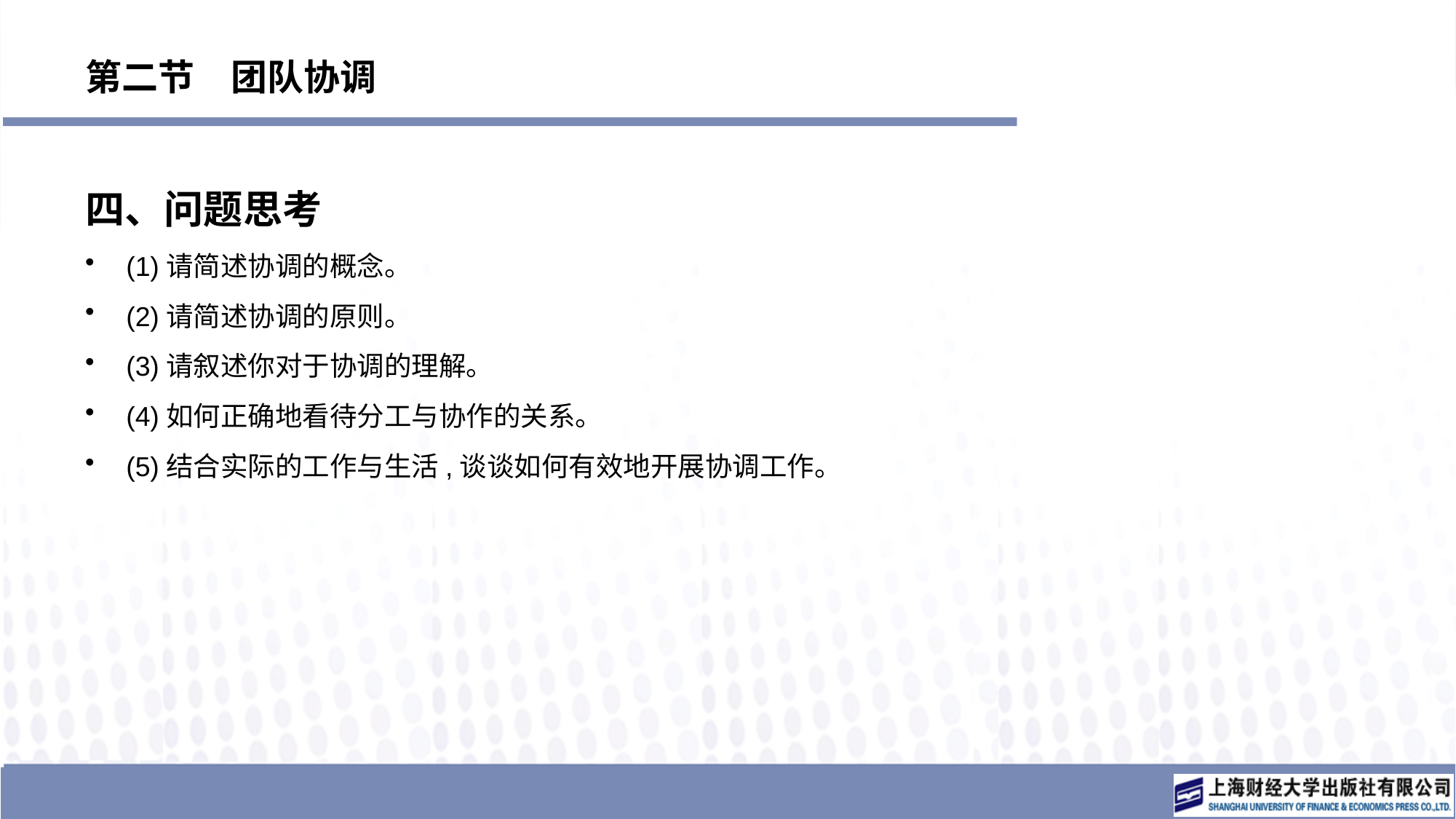

# 第二节　团队协调
四、问题思考
(1)请简述协调的概念。
(2)请简述协调的原则。
(3)请叙述你对于协调的理解。
(4)如何正确地看待分工与协作的关系。
(5)结合实际的工作与生活,谈谈如何有效地开展协调工作。